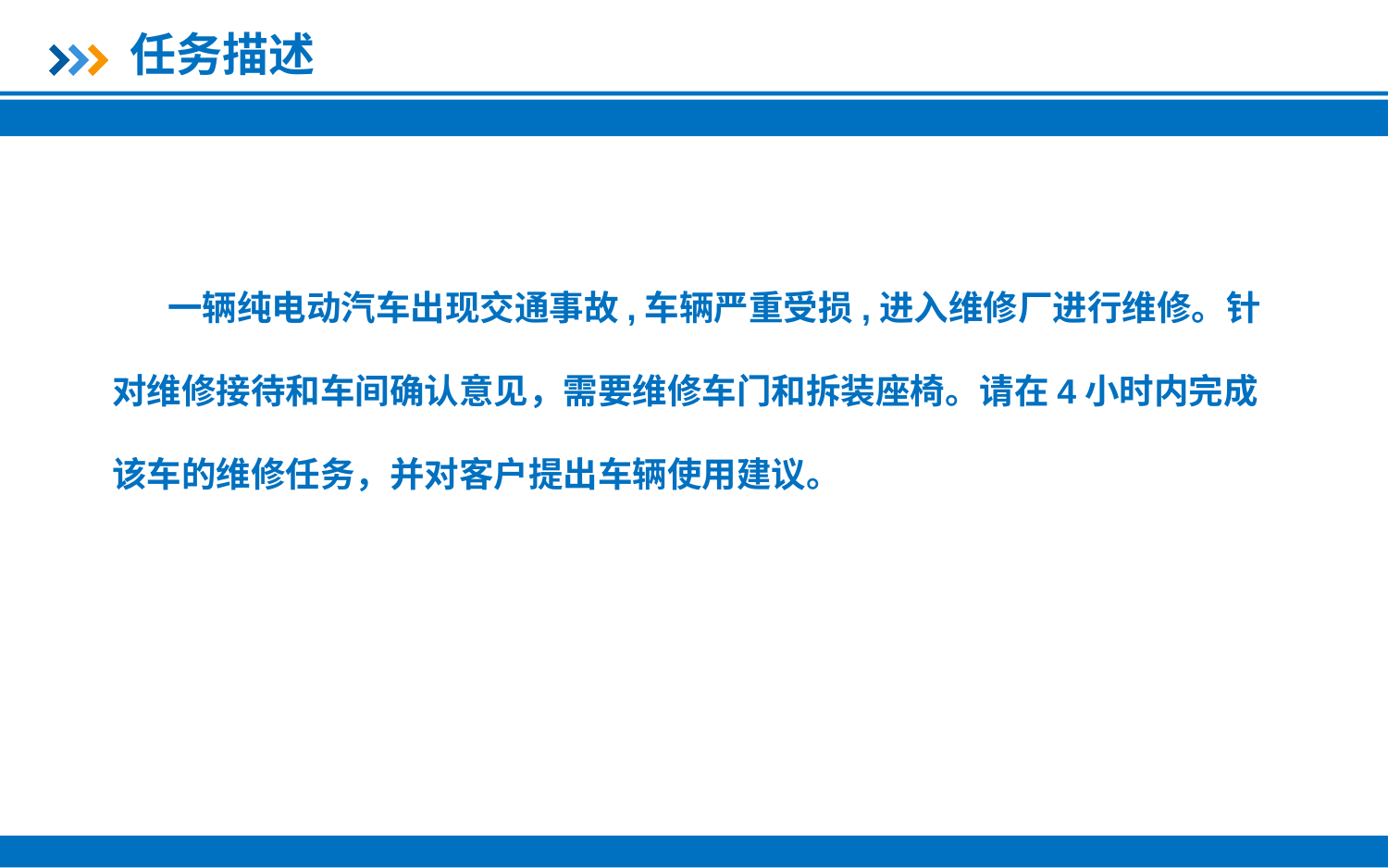

任务描述
      一辆纯电动汽车出现交通事故,车辆严重受损,进入维修厂进行维修。针对维修接待和车间确认意见，需要维修车门和拆装座椅。请在4小时内完成该车的维修任务，并对客户提出车辆使用建议。